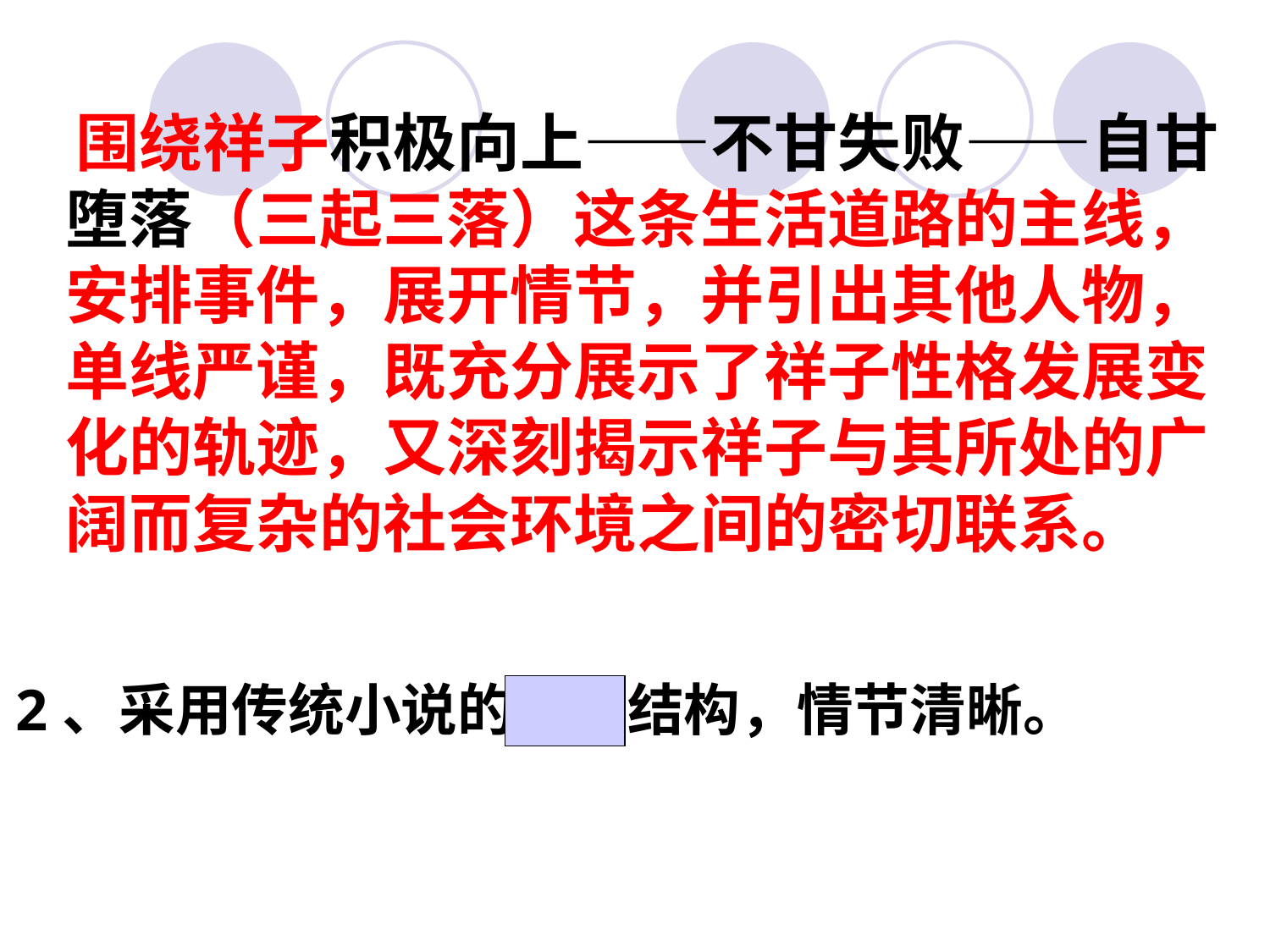

围绕祥子积极向上——不甘失败——自甘堕落（三起三落）这条生活道路的主线，安排事件，展开情节，并引出其他人物，单线严谨，既充分展示了祥子性格发展变化的轨迹，又深刻揭示祥子与其所处的广阔而复杂的社会环境之间的密切联系。

2、采用传统小说的纵向结构，情节清晰。